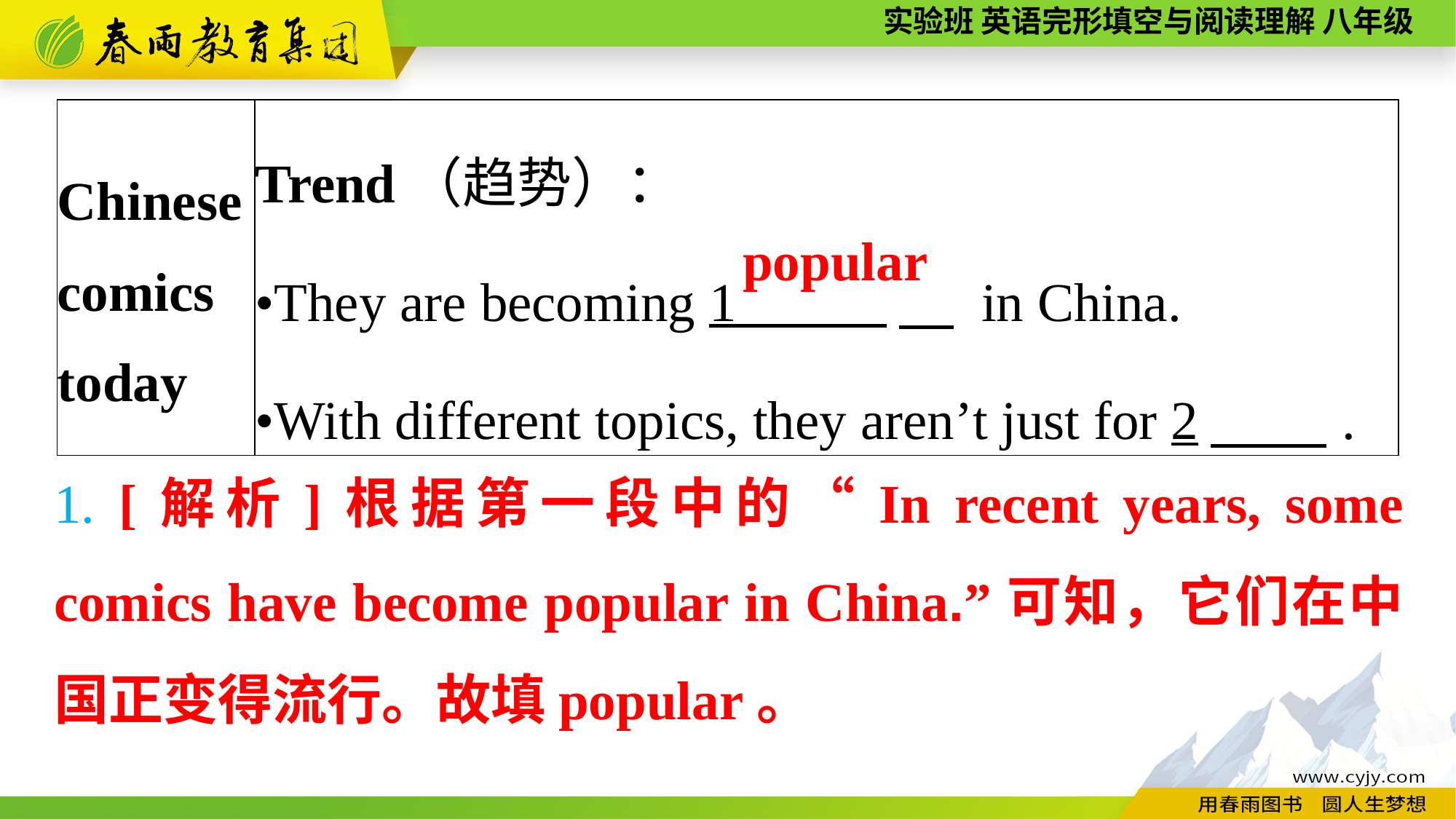

| Chinese comics today | Trend（趋势）： •They are becoming 1 　 in China. •With different topics, they aren’t just for 2　 . |
| --- | --- |
popular
1. [解析]根据第一段中的“In recent years, some comics have become popular in China.”可知，它们在中国正变得流行。故填popular。